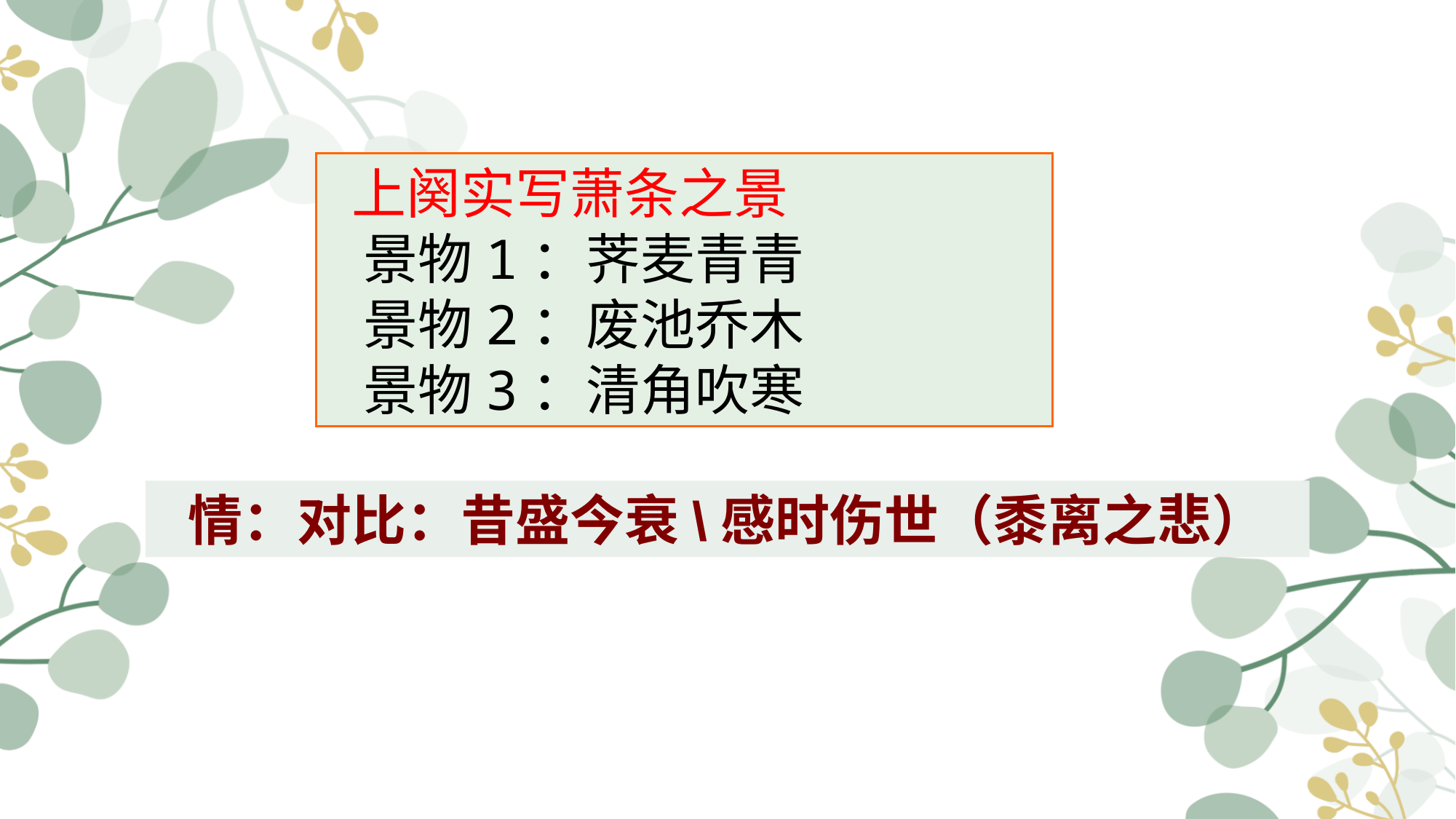

上阕实写萧条之景
   景物1：荠麦青青
   景物2：废池乔木
   景物3：清角吹寒
情：对比：昔盛今衰\感时伤世（黍离之悲）